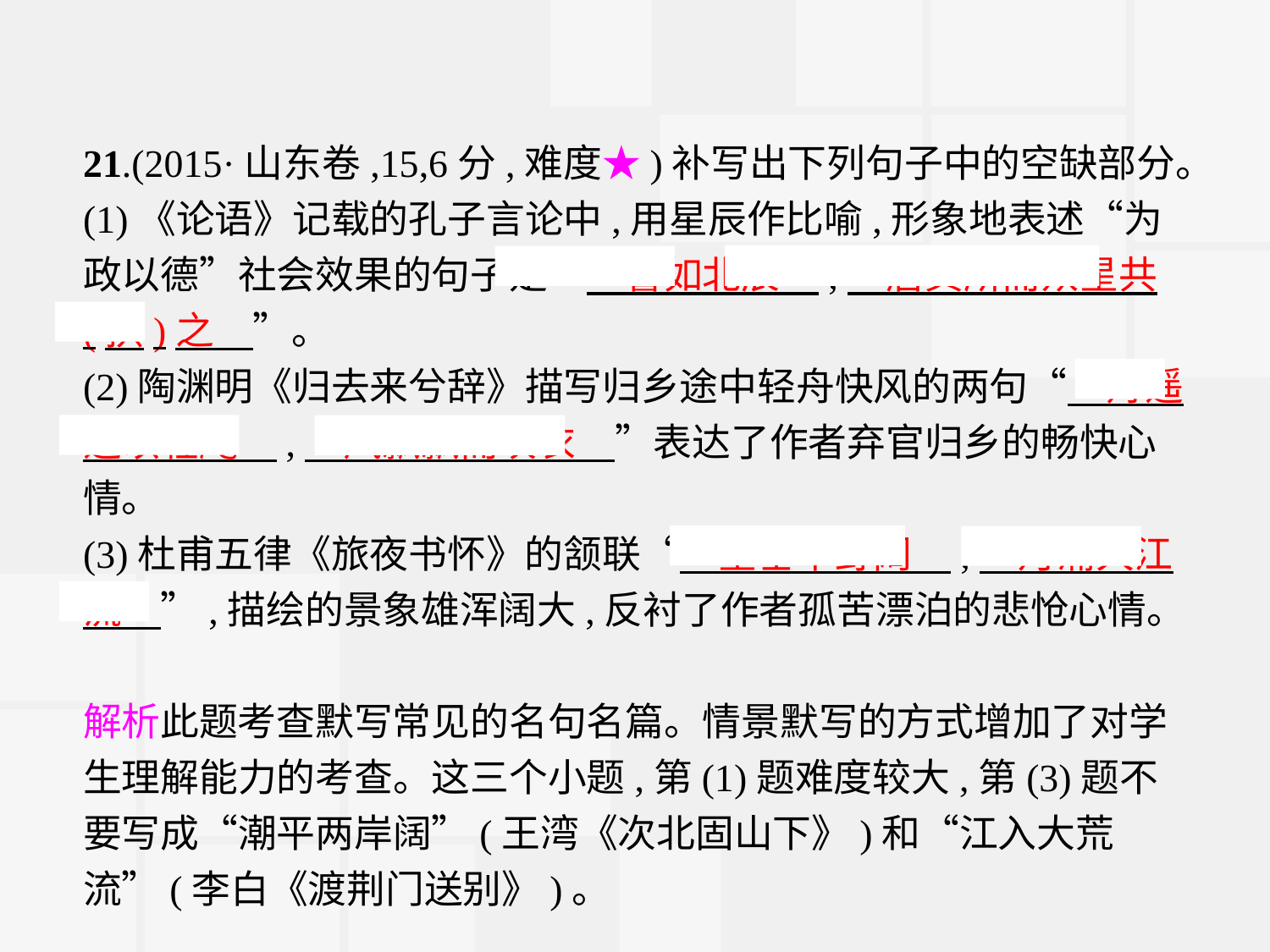

21.(2015·山东卷,15,6分,难度★)补写出下列句子中的空缺部分。
(1)《论语》记载的孔子言论中,用星辰作比喻,形象地表述“为政以德”社会效果的句子是“　譬如北辰　,　居其所而众星共(拱)之　”。
(2)陶渊明《归去来兮辞》描写归乡途中轻舟快风的两句“　舟遥遥以轻飏　,　风飘飘而吹衣　”表达了作者弃官归乡的畅快心情。
(3)杜甫五律《旅夜书怀》的颔联“　星垂平野阔　,　月涌大江流　”,描绘的景象雄浑阔大,反衬了作者孤苦漂泊的悲怆心情。
解析此题考查默写常见的名句名篇。情景默写的方式增加了对学生理解能力的考查。这三个小题,第(1)题难度较大,第(3)题不要写成“潮平两岸阔”(王湾《次北固山下》)和“江入大荒流”(李白《渡荆门送别》)。